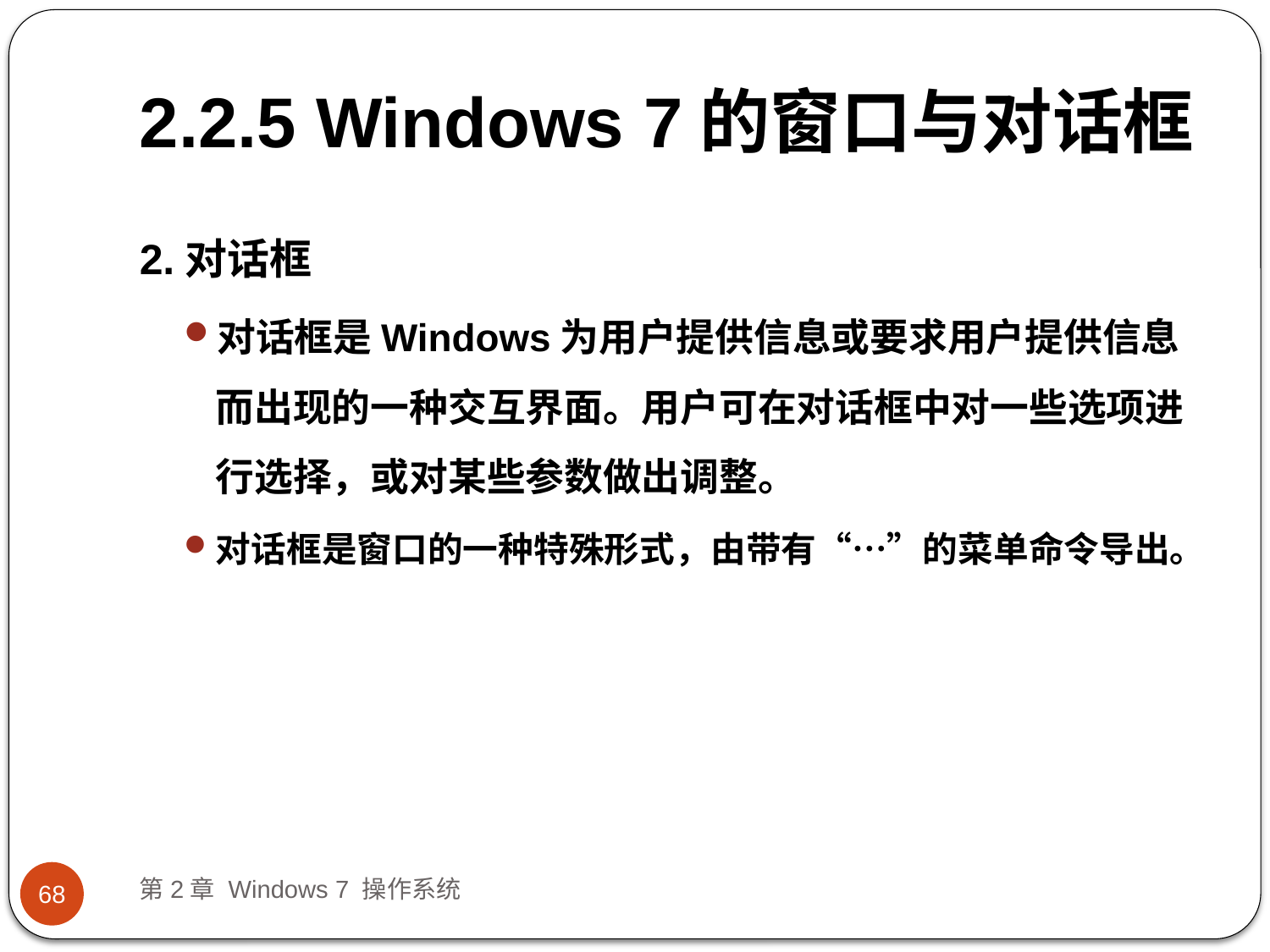

# 2.2.5 Windows 7的窗口与对话框
2.对话框
对话框是Windows为用户提供信息或要求用户提供信息而出现的一种交互界面。用户可在对话框中对一些选项进行选择，或对某些参数做出调整。
对话框是窗口的一种特殊形式，由带有“…”的菜单命令导出。

第2章 Windows 7 操作系统
68